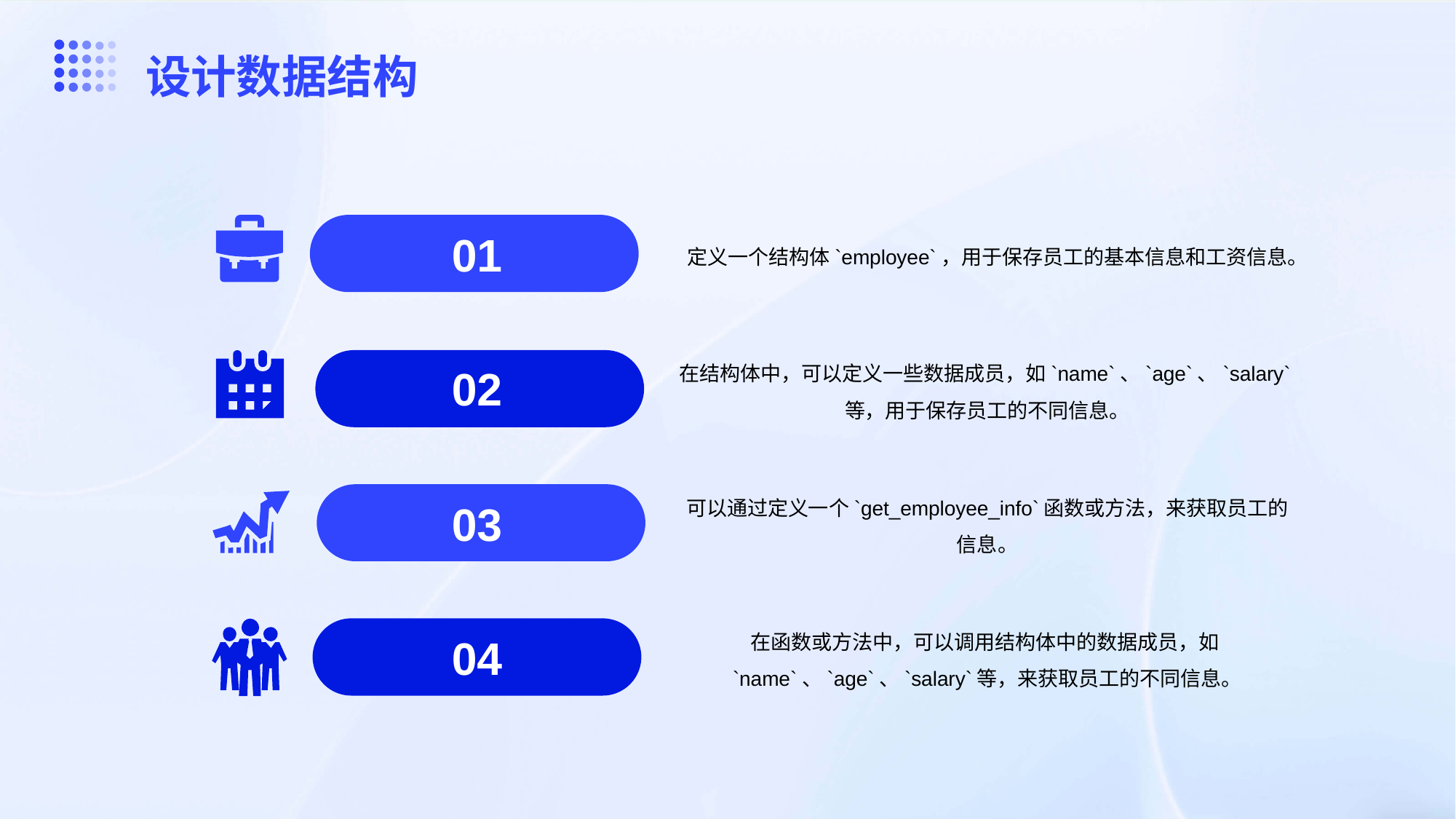

设计数据结构

01
定义一个结构体`employee`，用于保存员工的基本信息和工资信息。
02

在结构体中，可以定义一些数据成员，如`name`、`age`、`salary`等，用于保存员工的不同信息。
03

可以通过定义一个`get_employee_info`函数或方法，来获取员工的信息。

04

在函数或方法中，可以调用结构体中的数据成员，如`name`、`age`、`salary`等，来获取员工的不同信息。